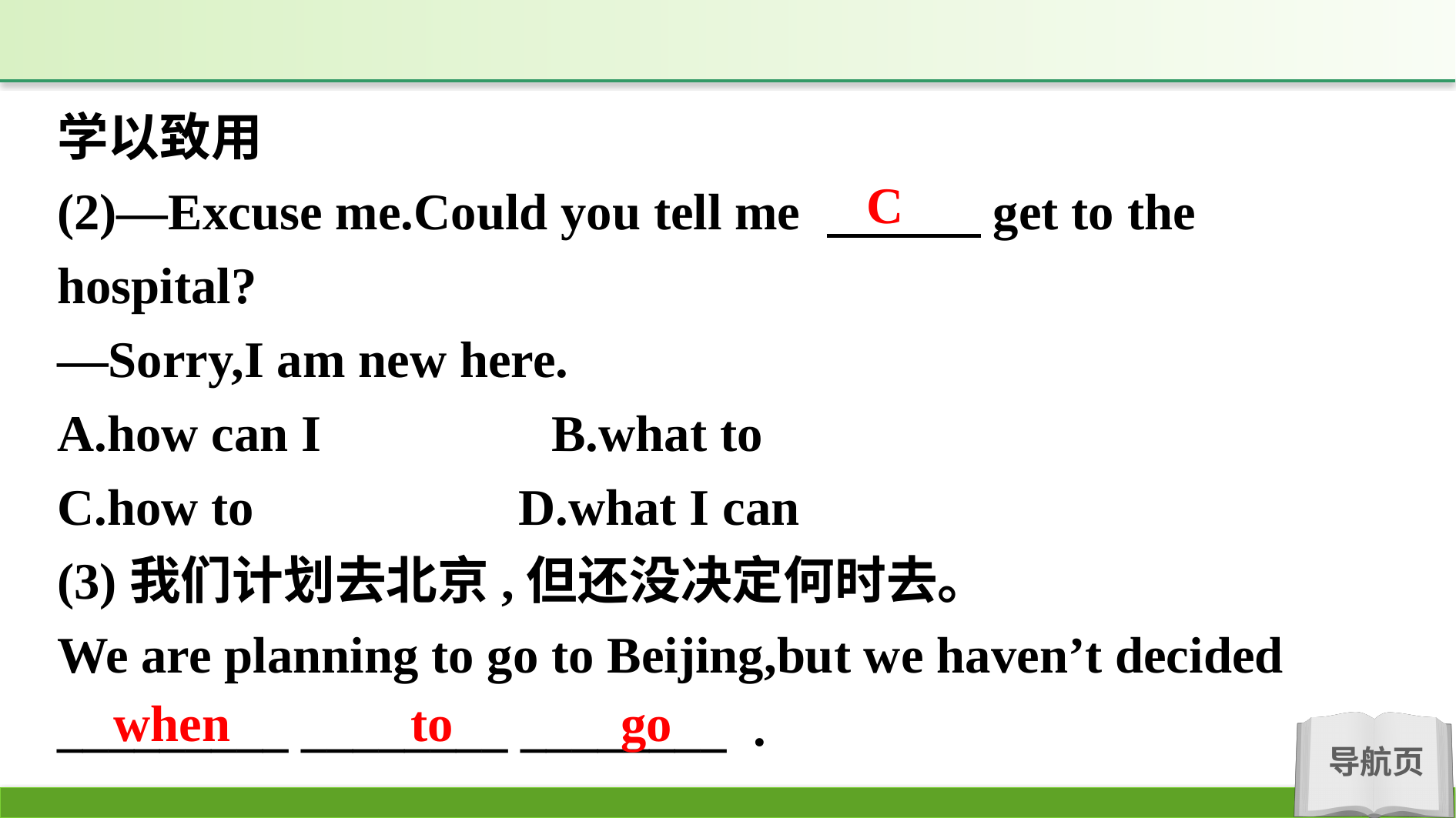

学以致用
(2)—Excuse me.Could you tell me 　　　get to the hospital?
—Sorry,I am new here.
A.how can I　　　　B.what to
C.how to		     D.what I can
(3)我们计划去北京,但还没决定何时去。
We are planning to go to Beijing,but we haven’t decided _________ ________ ________  .
C
when              to             go